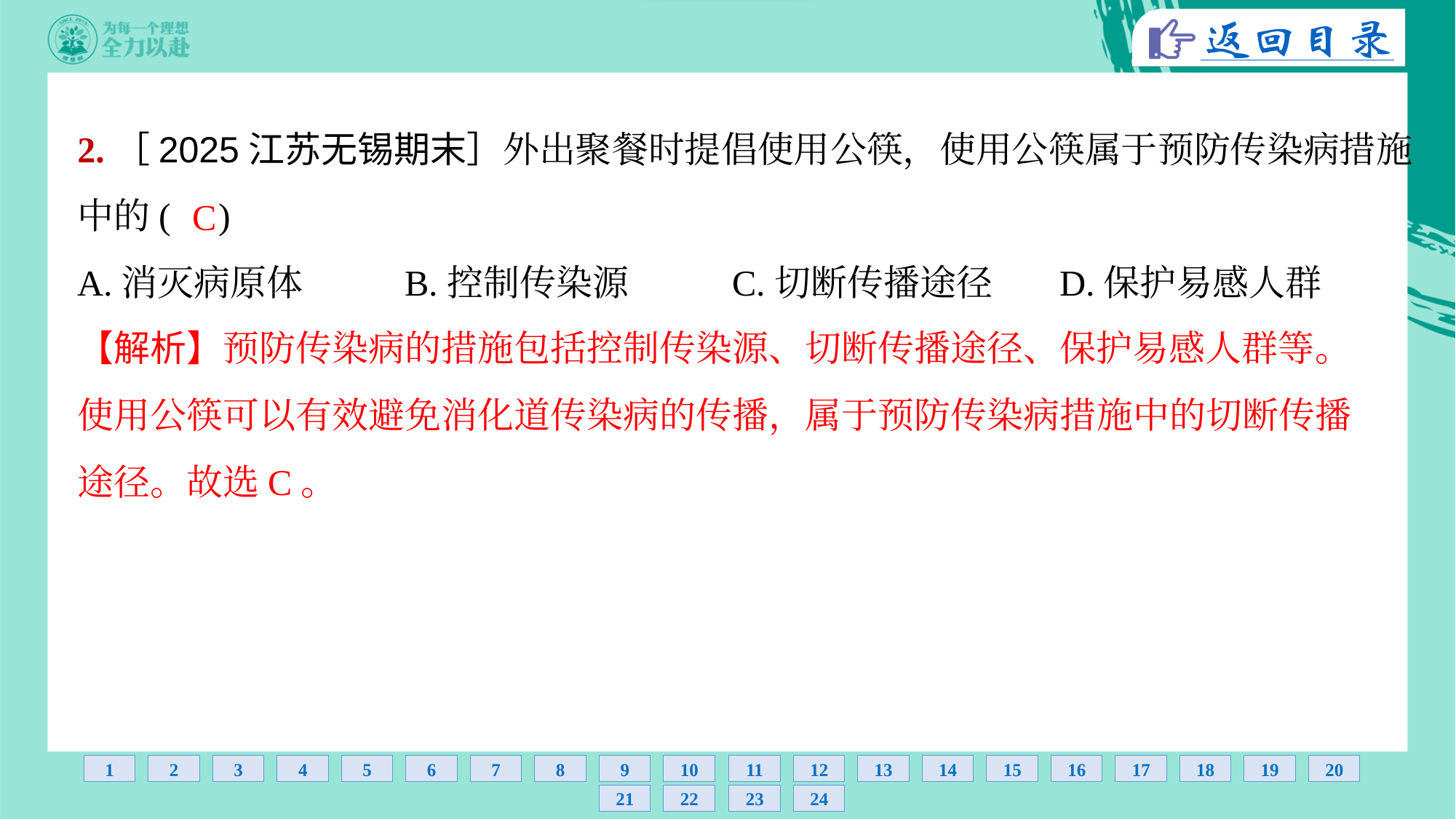

2.［2025江苏无锡期末］外出聚餐时提倡使用公筷，使用公筷属于预防传染病措施
中的(     )
C
A.消灭病原体	B.控制传染源	C.切断传播途径	D.保护易感人群
【解析】预防传染病的措施包括控制传染源、切断传播途径、保护易感人群等。
使用公筷可以有效避免消化道传染病的传播，属于预防传染病措施中的切断传播
途径。故选C。